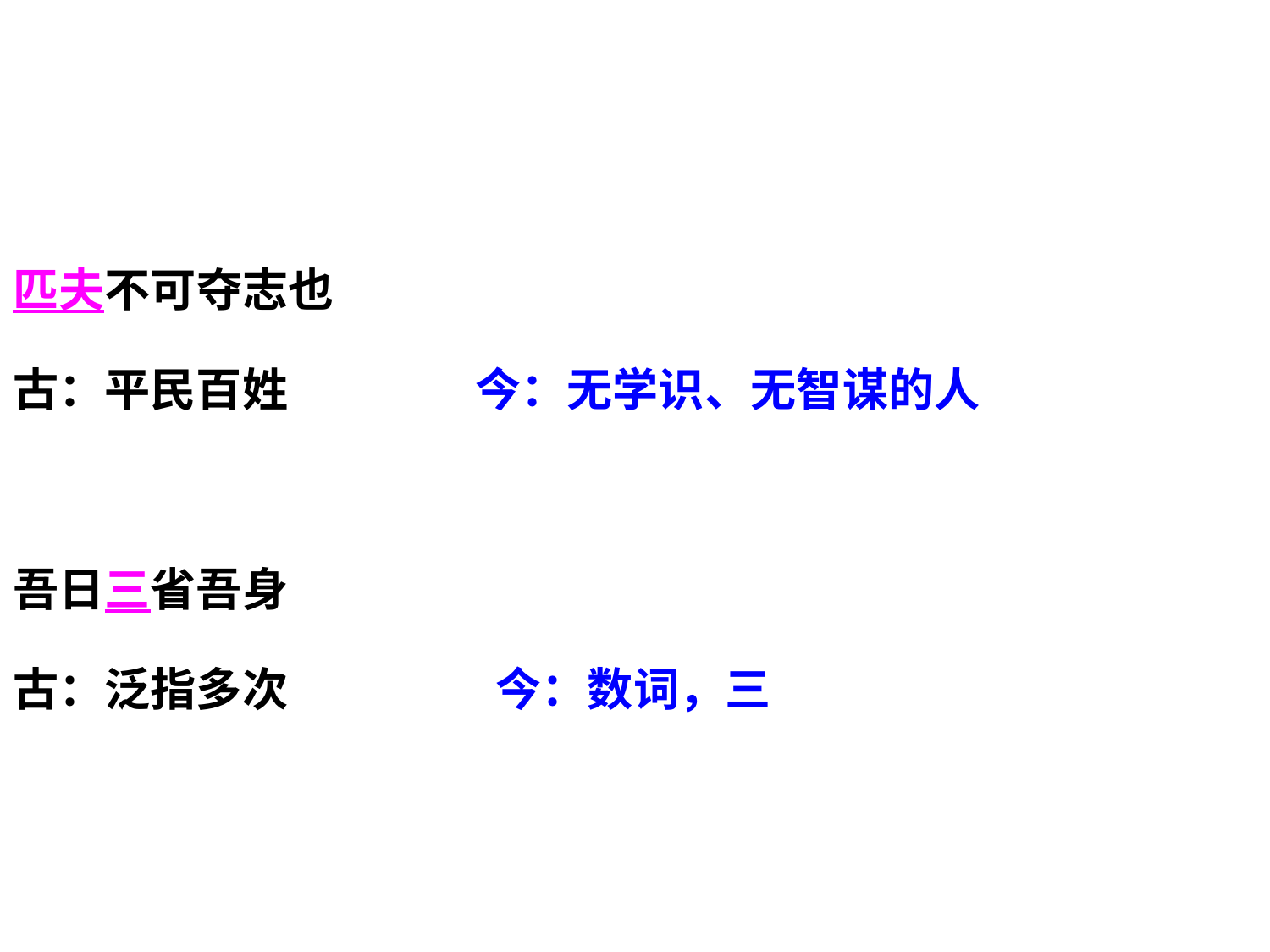

匹夫不可夺志也
古：平民百姓                  今：无学识、无智谋的人

吾日三省吾身
古：泛指多次                    今：数词，三